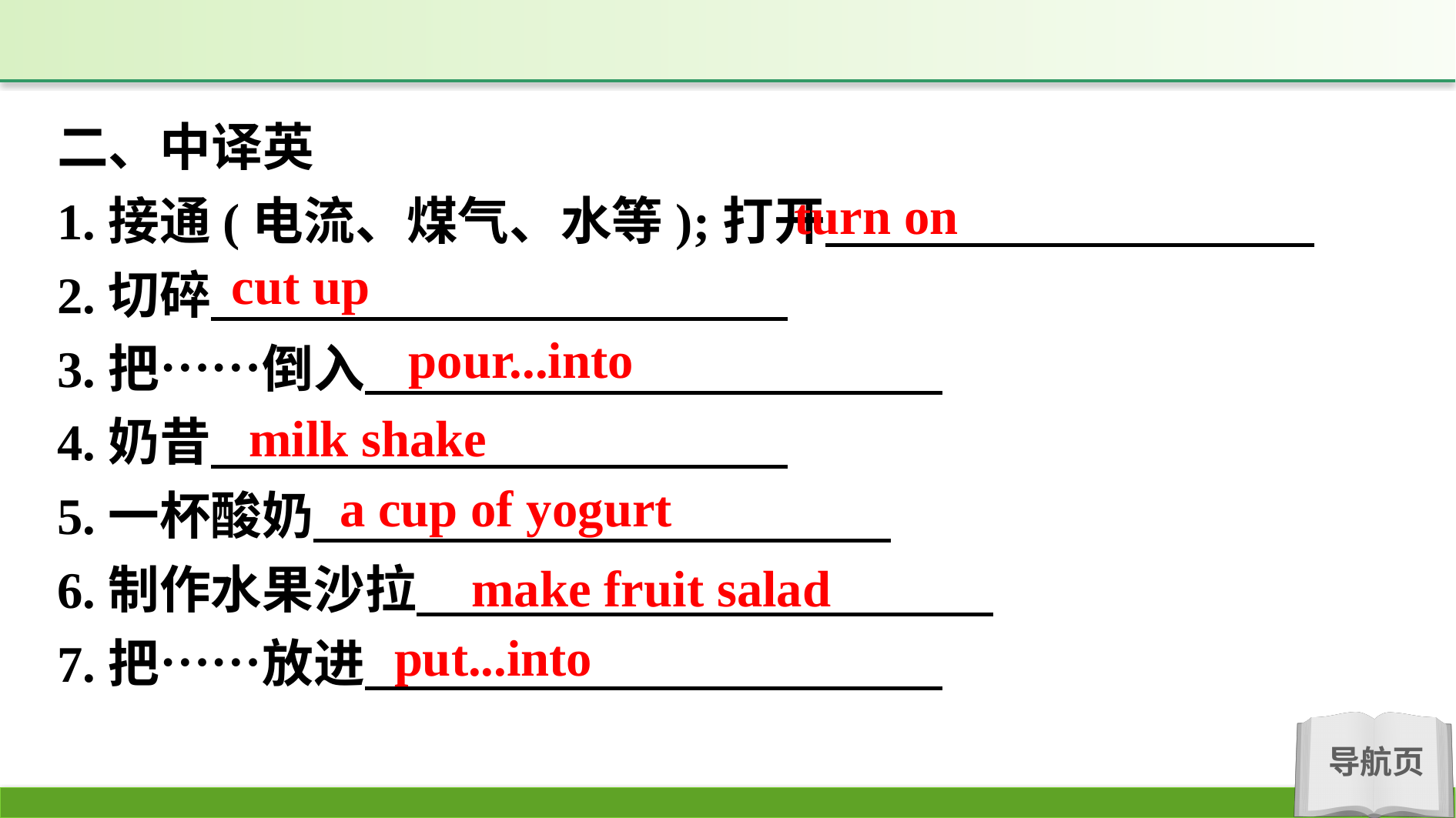

二、中译英
1.接通(电流、煤气、水等);打开
2.切碎
3.把……倒入
4.奶昔
5.一杯酸奶
6.制作水果沙拉
7.把……放进
turn on
cut up
pour...into
milk shake
a cup of yogurt
make fruit salad
put...into